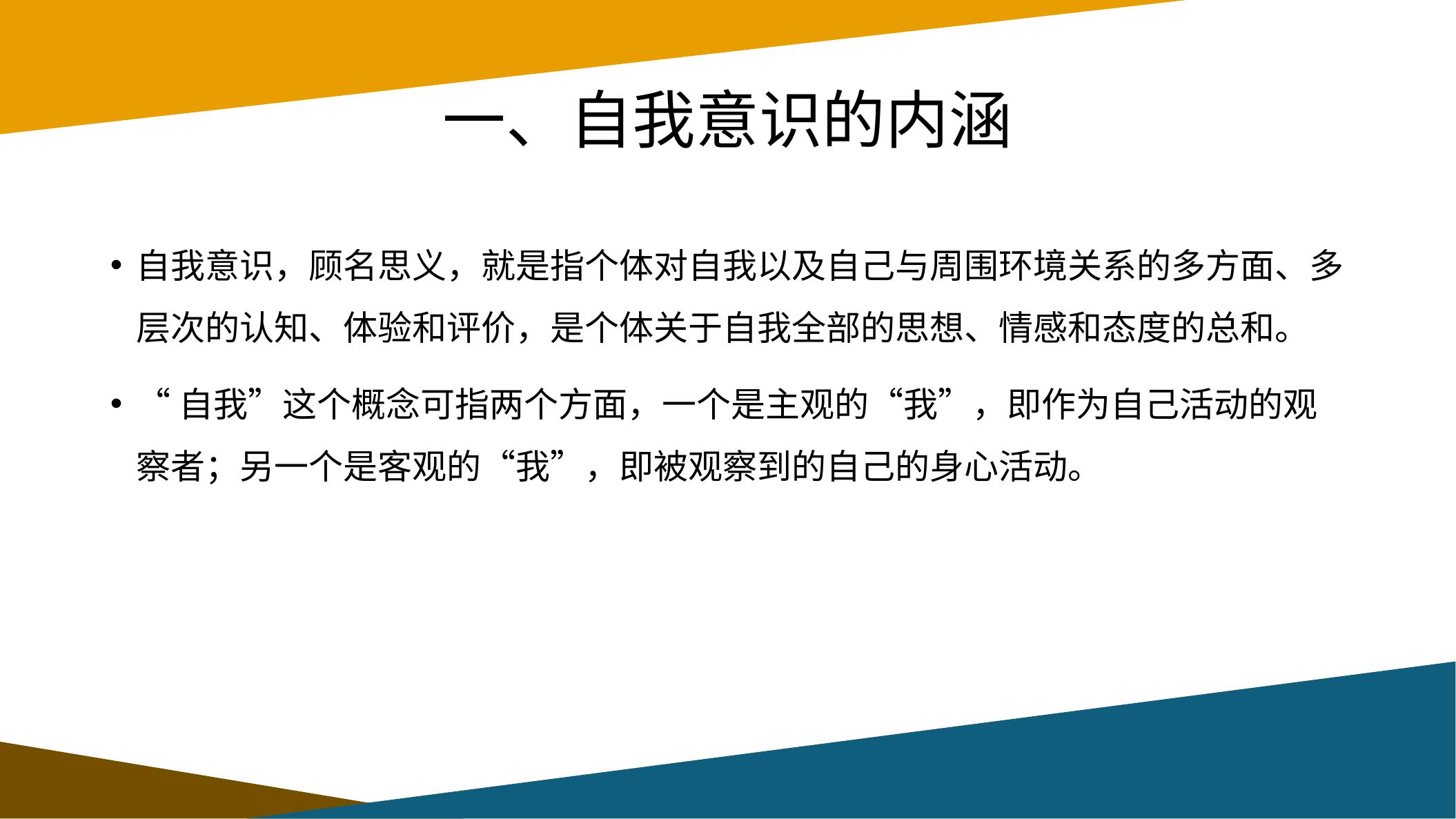

# 一、自我意识的内涵
自我意识，顾名思义，就是指个体对自我以及自己与周围环境关系的多方面、多层次的认知、体验和评价，是个体关于自我全部的思想、情感和态度的总和。
“自我”这个概念可指两个方面，一个是主观的“我”，即作为自己活动的观察者；另一个是客观的“我”，即被观察到的自己的身心活动。